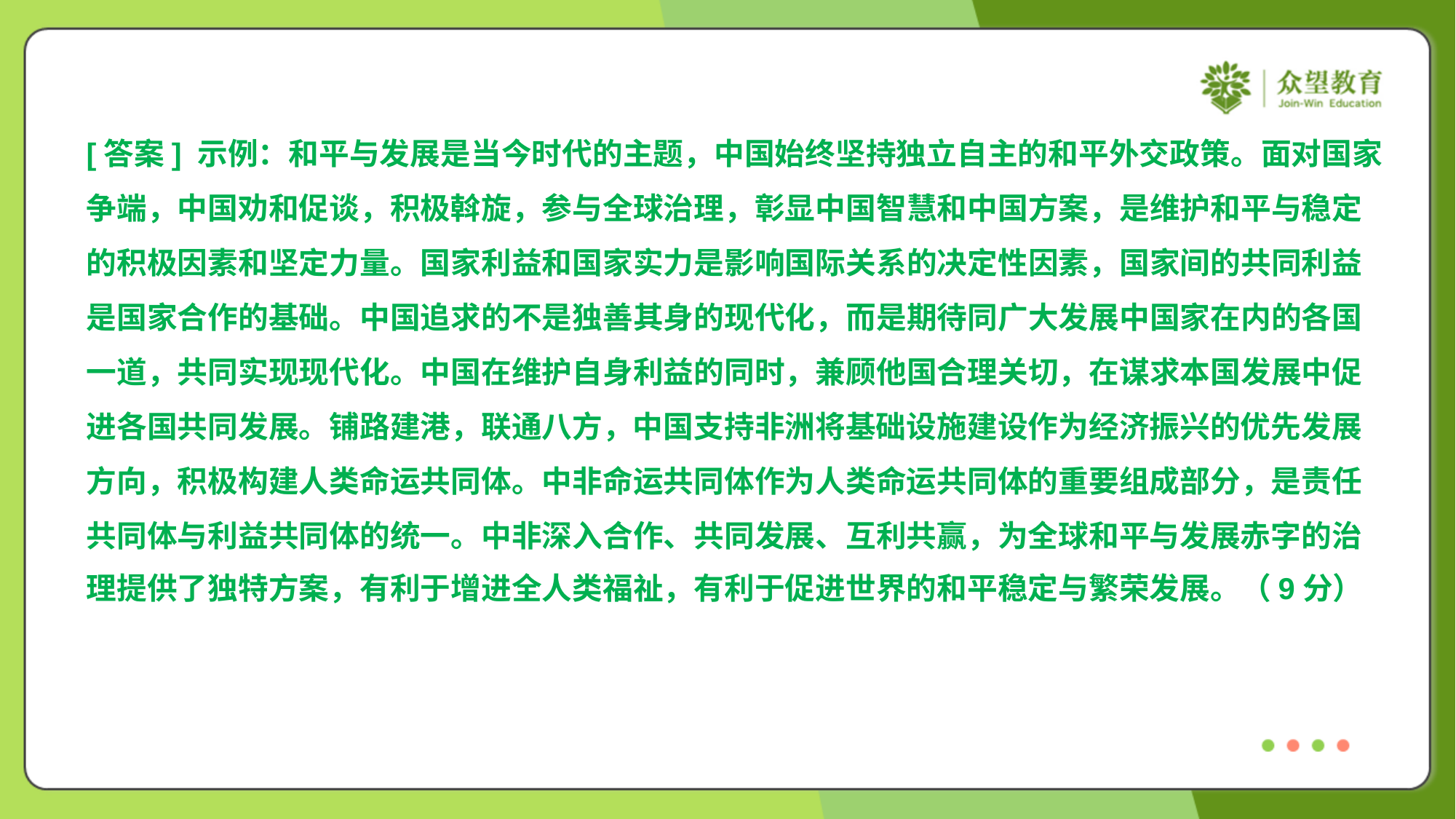

[答案] 示例：和平与发展是当今时代的主题，中国始终坚持独立自主的和平外交政策。面对国家
争端，中国劝和促谈，积极斡旋，参与全球治理，彰显中国智慧和中国方案，是维护和平与稳定
的积极因素和坚定力量。国家利益和国家实力是影响国际关系的决定性因素，国家间的共同利益
是国家合作的基础。中国追求的不是独善其身的现代化，而是期待同广大发展中国家在内的各国
一道，共同实现现代化。中国在维护自身利益的同时，兼顾他国合理关切，在谋求本国发展中促
进各国共同发展。铺路建港，联通八方，中国支持非洲将基础设施建设作为经济振兴的优先发展
方向，积极构建人类命运共同体。中非命运共同体作为人类命运共同体的重要组成部分，是责任
共同体与利益共同体的统一。中非深入合作、共同发展、互利共赢，为全球和平与发展赤字的治
理提供了独特方案，有利于增进全人类福祉，有利于促进世界的和平稳定与繁荣发展。（9分）